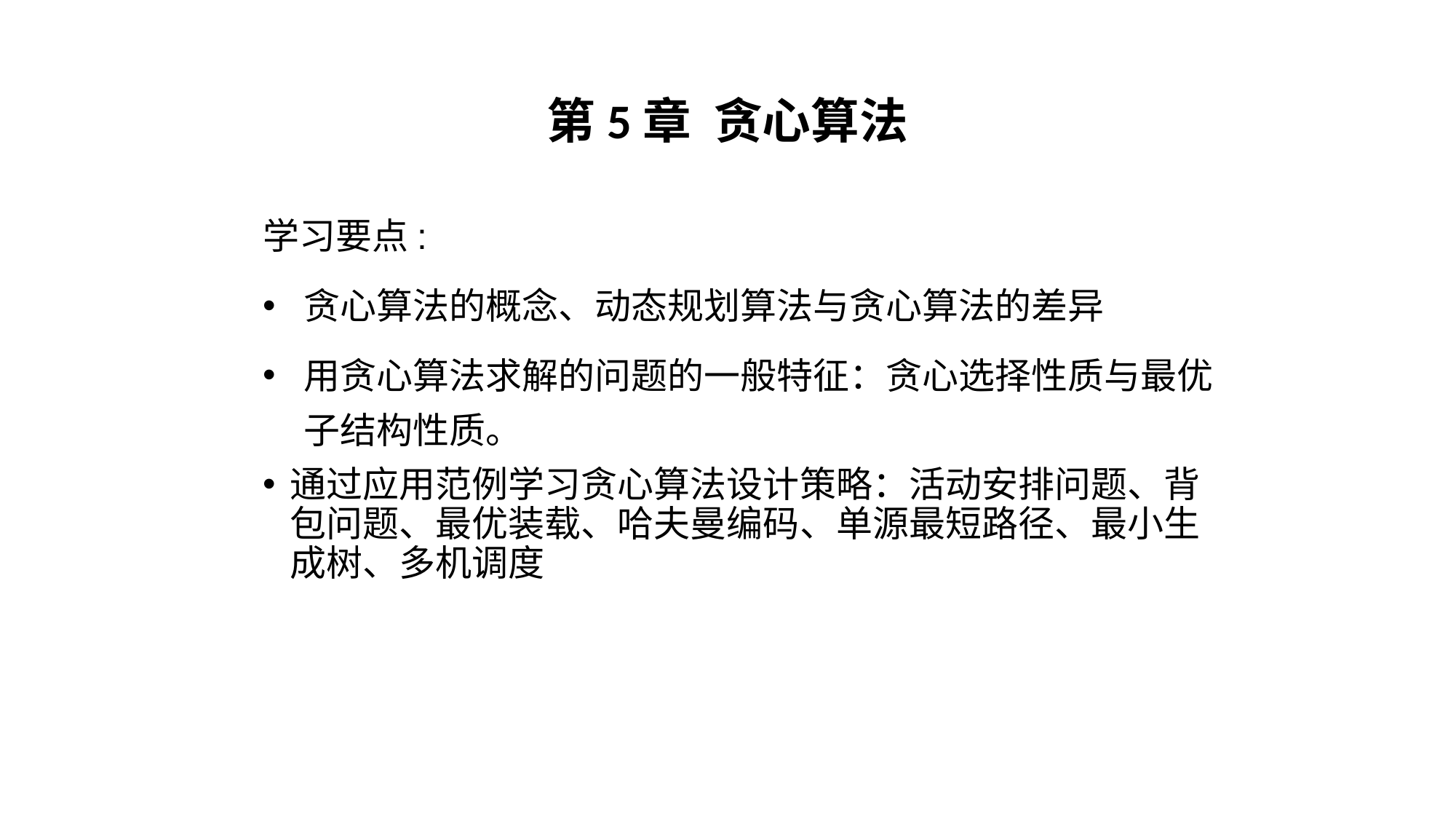

# 第5章  贪心算法
学习要点:
贪心算法的概念、动态规划算法与贪心算法的差异
用贪心算法求解的问题的一般特征：贪心选择性质与最优子结构性质。
通过应用范例学习贪心算法设计策略：活动安排问题、背包问题、最优装载、哈夫曼编码、单源最短路径、最小生成树、多机调度